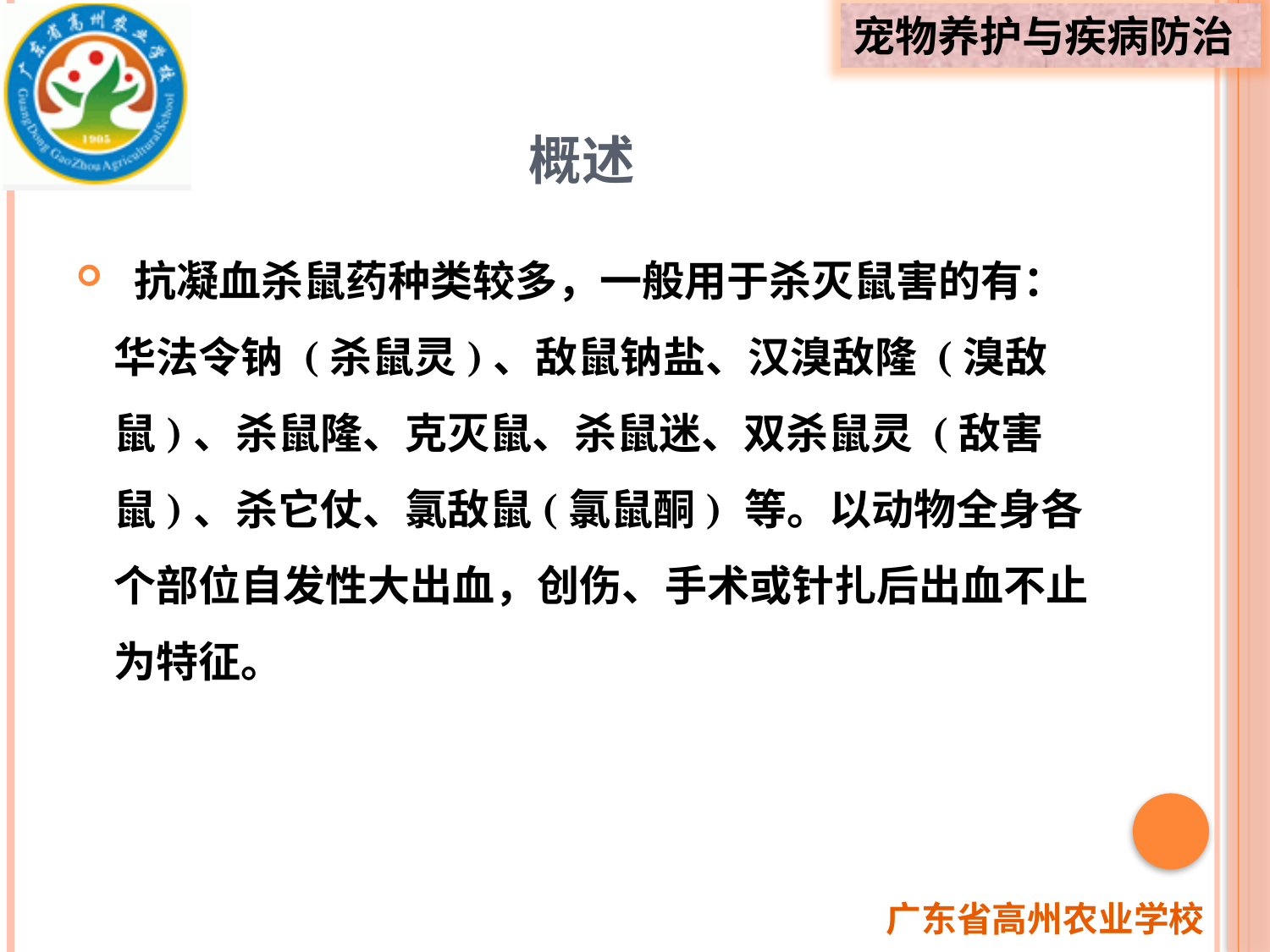

# 概述
 抗凝血杀鼠药种类较多，一般用于杀灭鼠害的有：华法令钠 (杀鼠灵)、敌鼠钠盐、汉溴敌隆 (溴敌鼠)、杀鼠隆、克灭鼠、杀鼠迷、双杀鼠灵 (敌害鼠)、杀它仗、氯敌鼠(氯鼠酮) 等。以动物全身各个部位自发性大出血，创伤、手术或针扎后出血不止为特征。